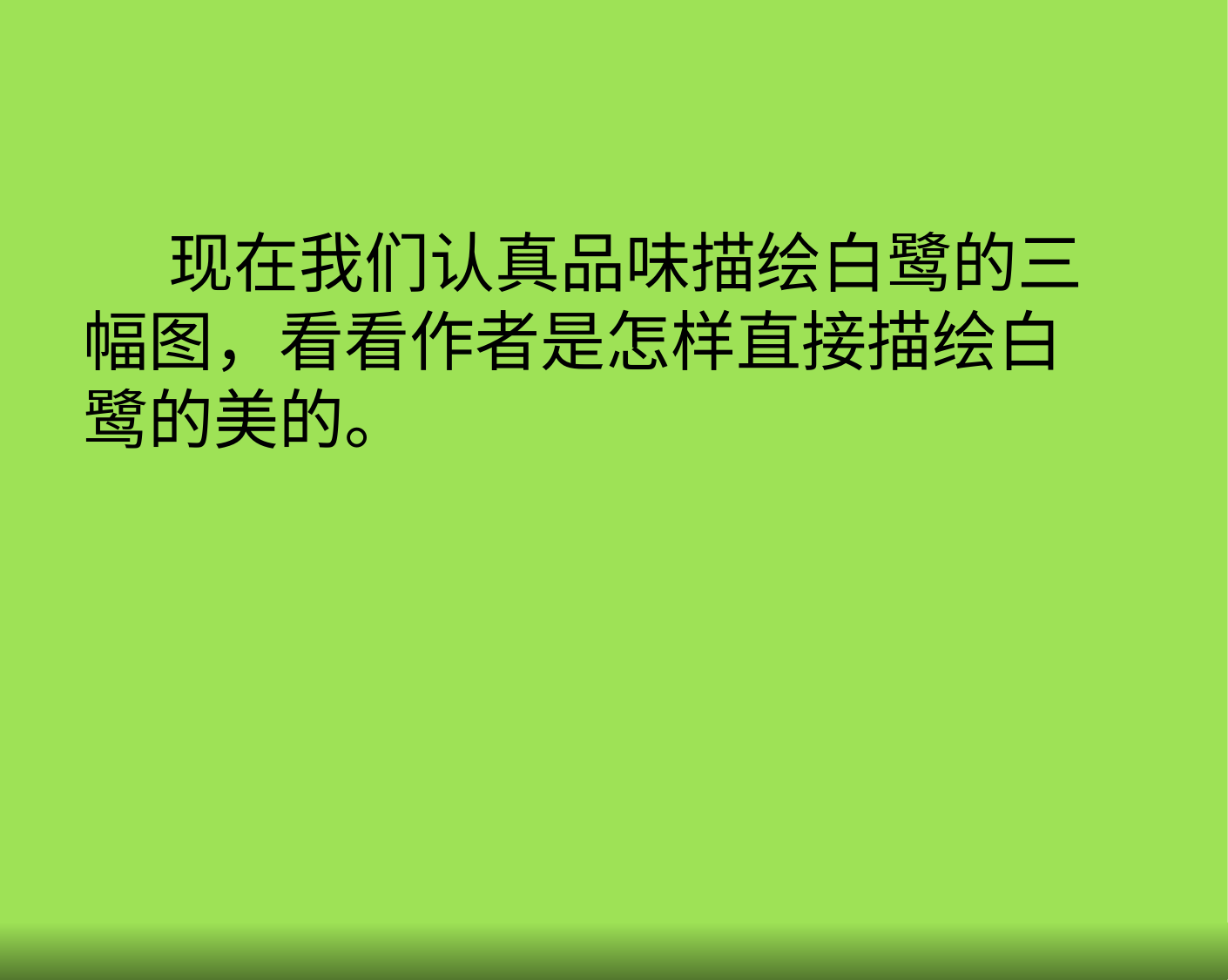

现在我们认真品味描绘白鹭的三幅图，看看作者是怎样直接描绘白鹭的美的。